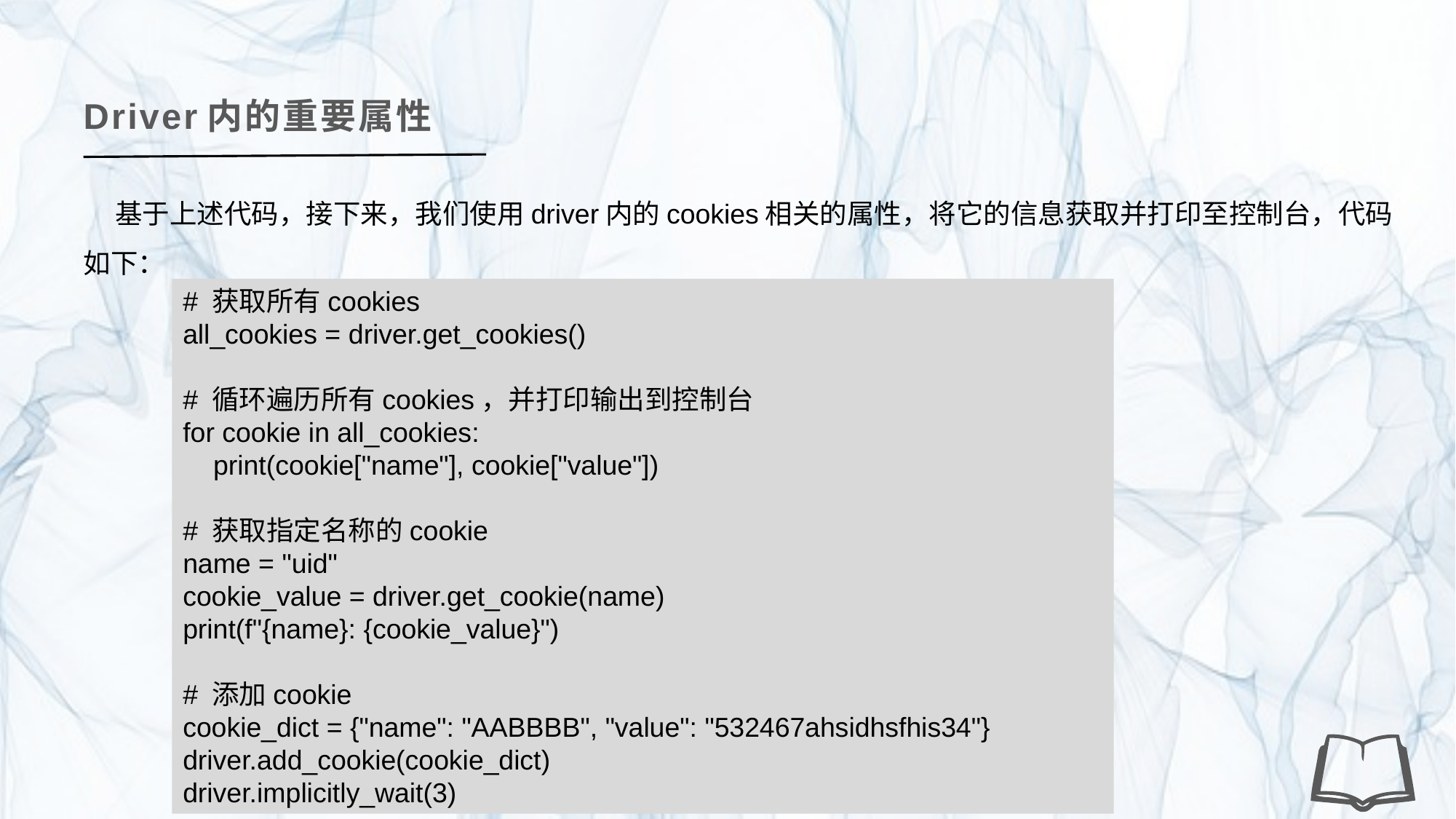

Driver内的重要属性
基于上述代码，接下来，我们使用driver内的cookies相关的属性，将它的信息获取并打印至控制台，代码如下：
# 获取所有cookies
all_cookies = driver.get_cookies()

# 循环遍历所有cookies，并打印输出到控制台
for cookie in all_cookies:
    print(cookie["name"], cookie["value"])

# 获取指定名称的cookie
name = "uid"
cookie_value = driver.get_cookie(name)
print(f"{name}: {cookie_value}")

# 添加cookie
cookie_dict = {"name": "AABBBB", "value": "532467ahsidhsfhis34"}
driver.add_cookie(cookie_dict)
driver.implicitly_wait(3)

18